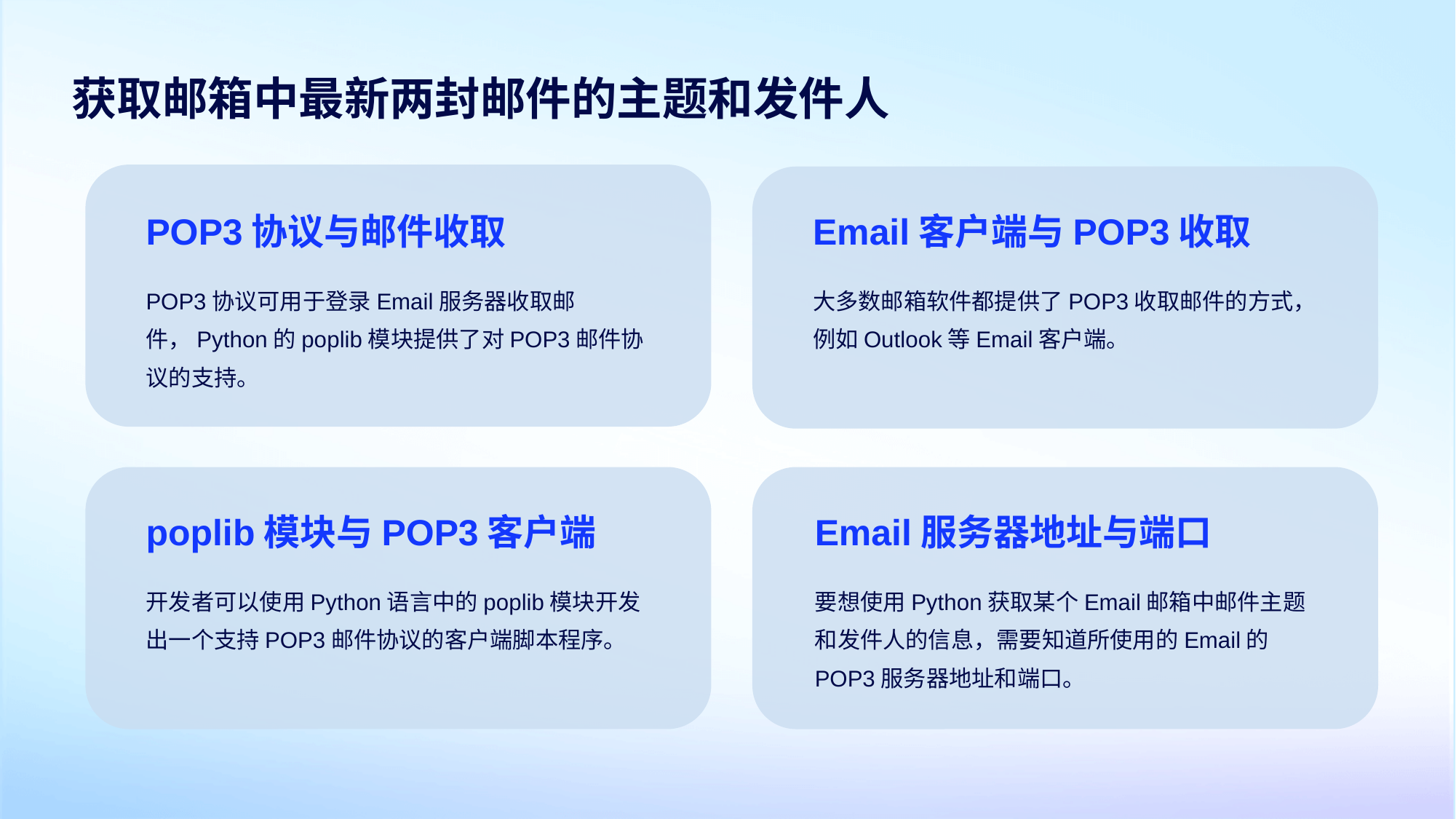

获取邮箱中最新两封邮件的主题和发件人

POP3协议与邮件收取
Email客户端与POP3收取
POP3协议可用于登录Email服务器收取邮件，Python的poplib模块提供了对POP3邮件协议的支持。
大多数邮箱软件都提供了POP3收取邮件的方式，例如Outlook等Email客户端。

poplib模块与POP3客户端
Email服务器地址与端口
开发者可以使用Python语言中的poplib模块开发出一个支持POP3邮件协议的客户端脚本程序。
要想使用Python获取某个Email邮箱中邮件主题和发件人的信息，需要知道所使用的Email的POP3服务器地址和端口。